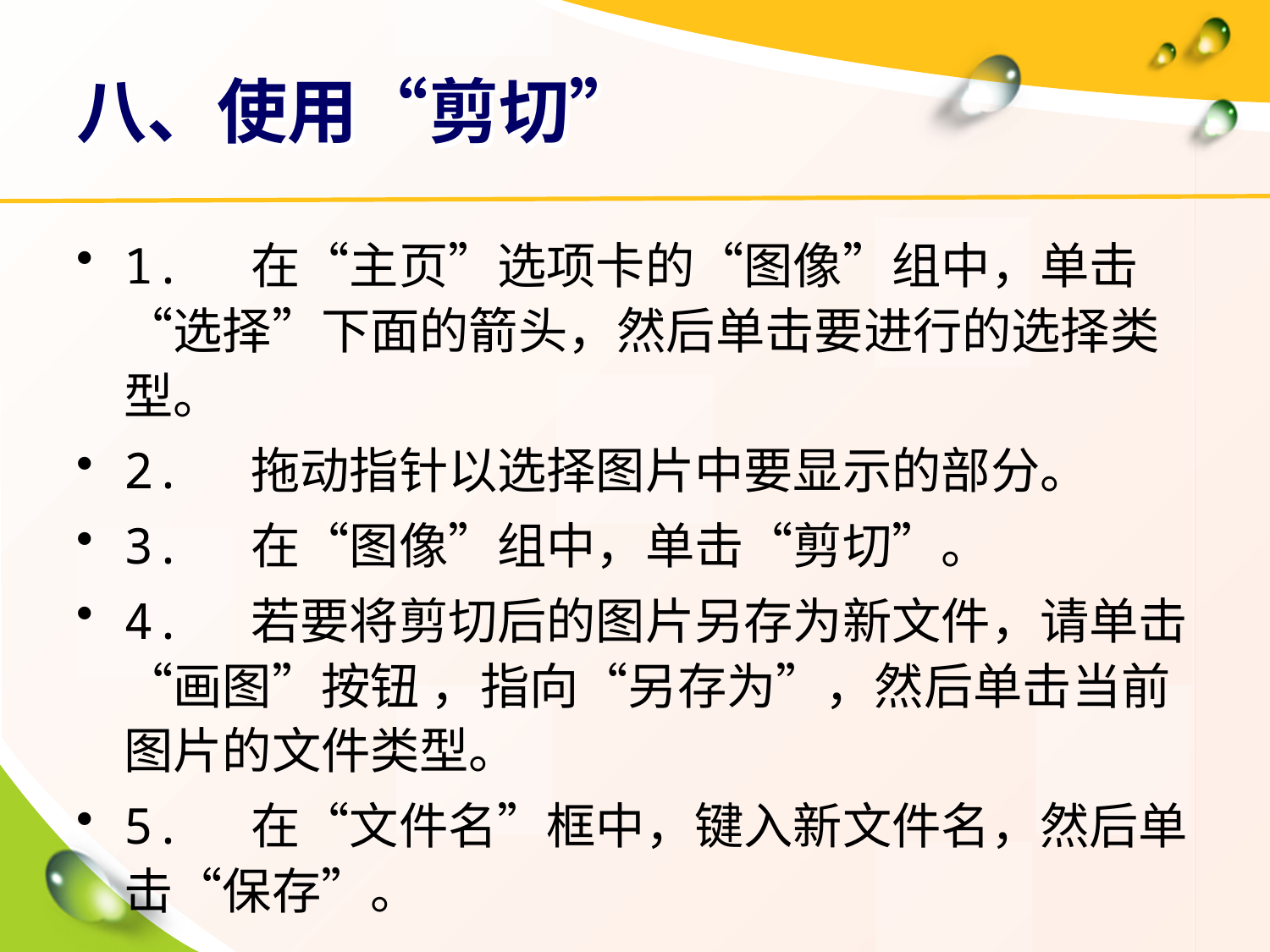

# 八、使用“剪切”
1.	在“主页”选项卡的“图像”组中，单击“选择”下面的箭头，然后单击要进行的选择类型。
2.	拖动指针以选择图片中要显示的部分。
3.	在“图像”组中，单击“剪切”。
4.	若要将剪切后的图片另存为新文件，请单击“画图”按钮 ，指向“另存为”，然后单击当前图片的文件类型。
5.	在“文件名”框中，键入新文件名，然后单击“保存”。